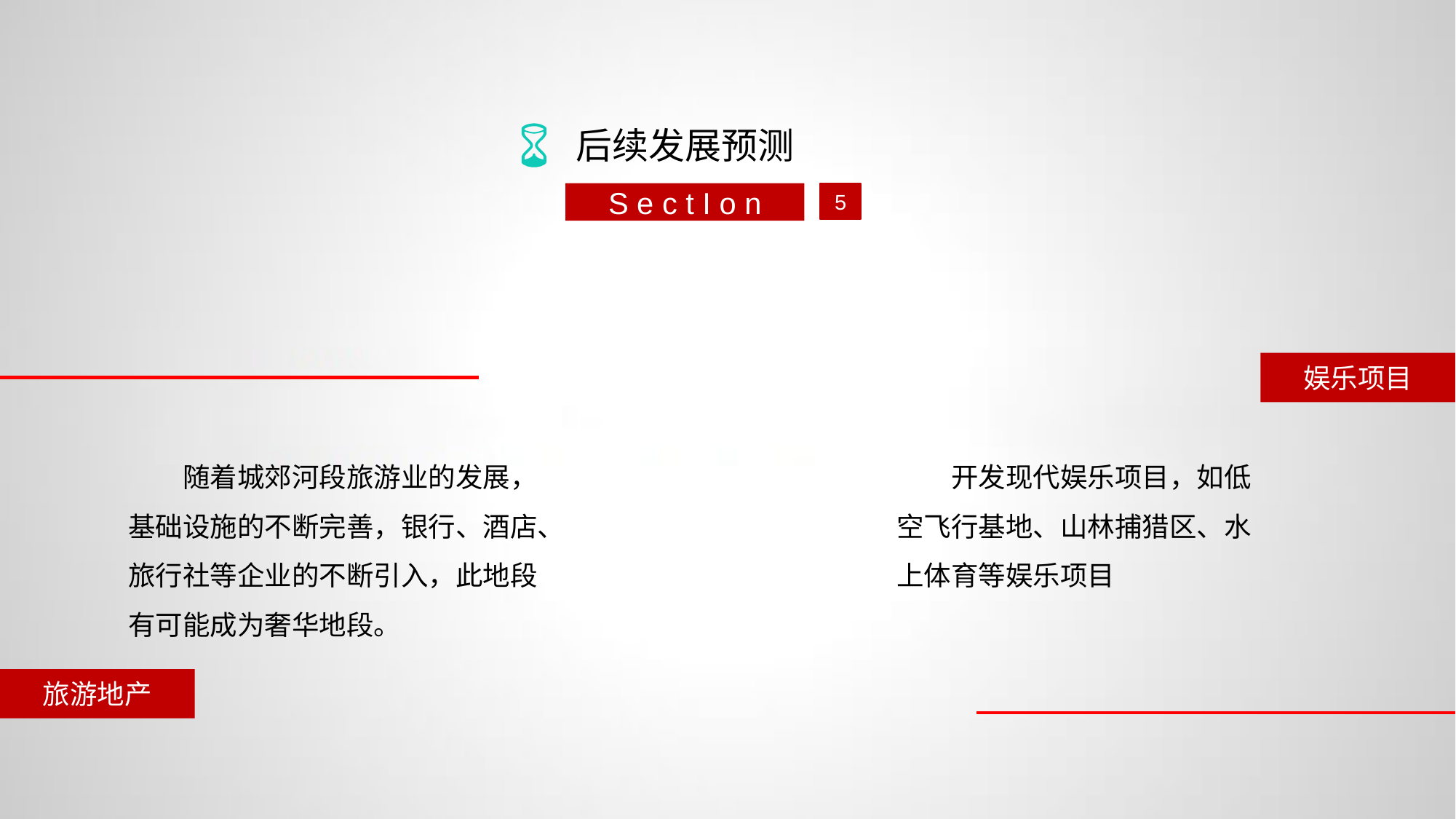

后续发展预测

S e c t I o n
5
娱乐项目
随着城郊河段旅游业的发展，基础设施的不断完善，银行、酒店、旅行社等企业的不断引入，此地段有可能成为奢华地段。
开发现代娱乐项目，如低空飞行基地、山林捕猎区、水上体育等娱乐项目
旅游地产